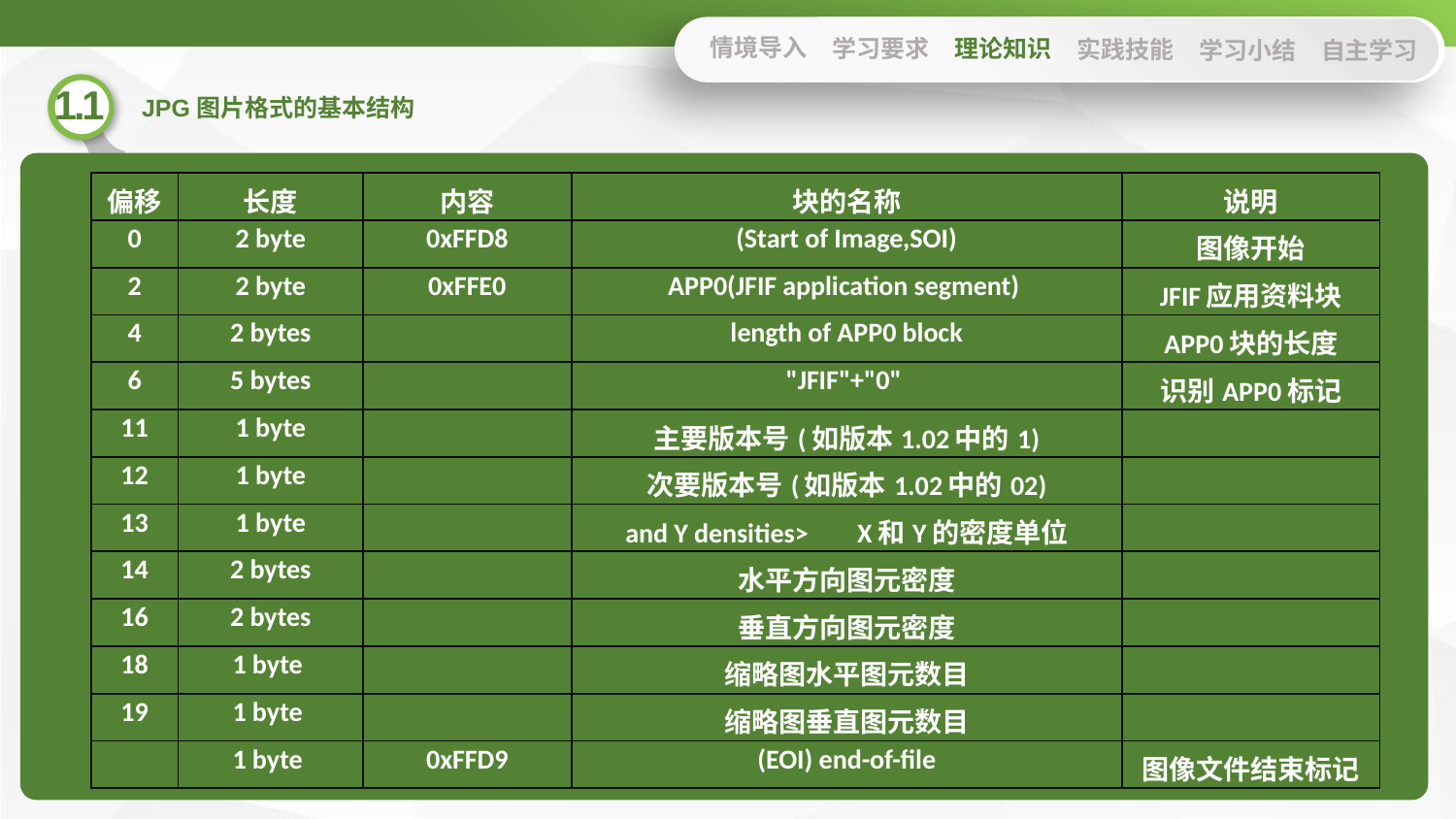

情境导入
学习要求
理论知识
实践技能
学习小结
自主学习
| 偏移 | 长度 | 内容 | 块的名称 | 说明 |
| --- | --- | --- | --- | --- |
| 0 | 2 byte | 0xFFD8 | (Start of Image,SOI) | 图像开始 |
| 2 | 2 byte | 0xFFE0 | APP0(JFIF application segment) | JFIF应用资料块 |
| 4 | 2 bytes |  | length of APP0 block | APP0块的长度 |
| 6 | 5 bytes |  | "JFIF"+"0" | 识别APP0标记 |
| 11 | 1 byte |  | 主要版本号(如版本1.02中的1) |  |
| 12 | 1 byte |  | 次要版本号(如版本1.02中的02) |  |
| 13 | 1 byte |  | and Y densities>        X和Y的密度单位 |  |
| 14 | 2 bytes |  | 水平方向图元密度 |  |
| 16 | 2 bytes |  | 垂直方向图元密度 |  |
| 18 | 1 byte |  | 缩略图水平图元数目 |  |
| 19 | 1 byte |  | 缩略图垂直图元数目 |  |
|  | 1 byte | 0xFFD9 | (EOI) end-of-file | 图像文件结束标记 |